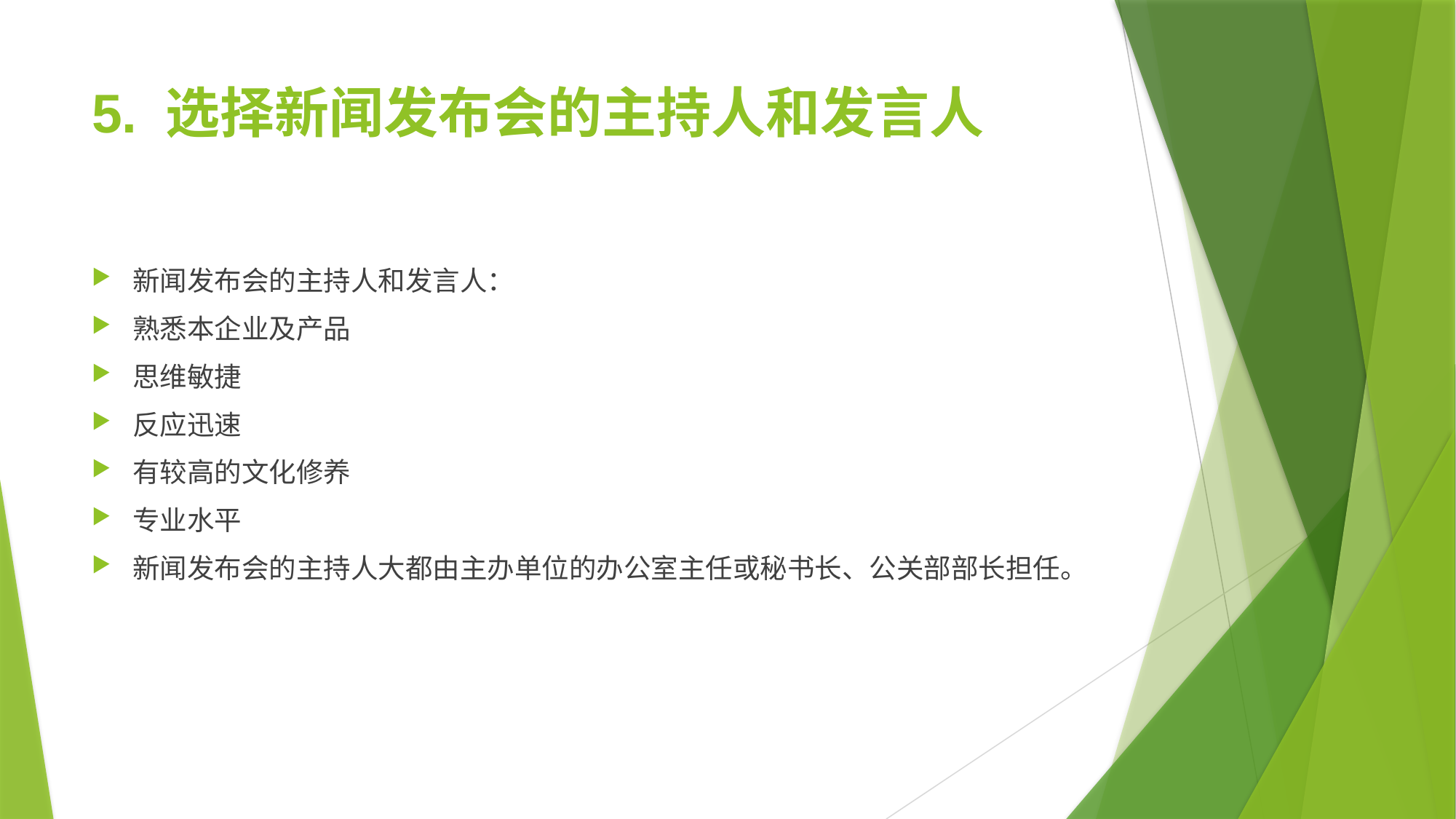

# 5. 选择新闻发布会的主持人和发言人
新闻发布会的主持人和发言人：
熟悉本企业及产品
思维敏捷
反应迅速
有较高的文化修养
专业水平
新闻发布会的主持人大都由主办单位的办公室主任或秘书长、公关部部长担任。